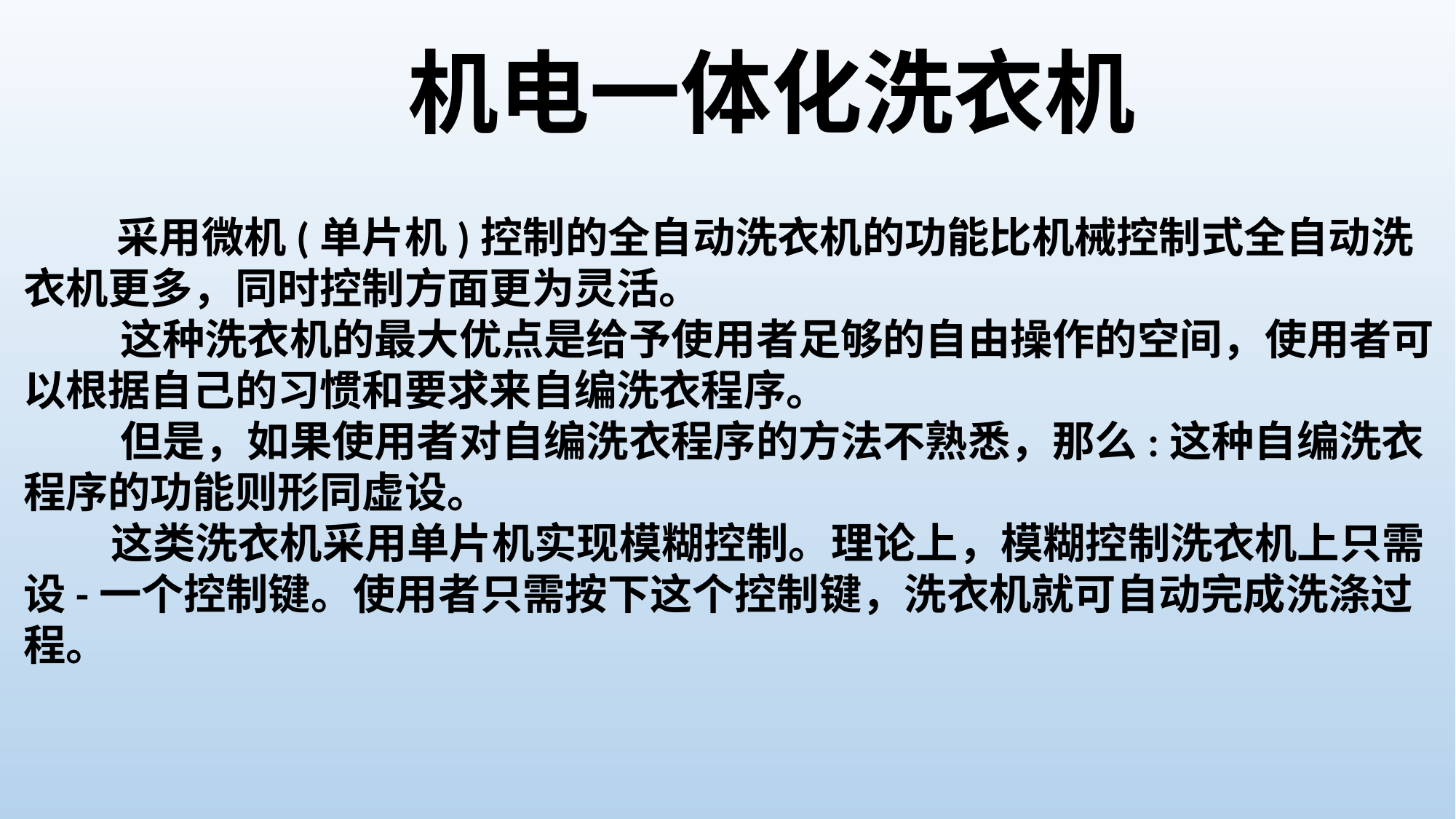

机电一体化洗衣机
         采用微机(单片机)控制的全自动洗衣机的功能比机械控制式全自动洗衣机更多，同时控制方面更为灵活。
         这种洗衣机的最大优点是给予使用者足够的自由操作的空间，使用者可以根据自己的习惯和要求来自编洗衣程序。
         但是，如果使用者对自编洗衣程序的方法不熟悉，那么:这种自编洗衣程序的功能则形同虚设。
        这类洗衣机采用单片机实现模糊控制。理论上，模糊控制洗衣机上只需设-一个控制键。使用者只需按下这个控制键，洗衣机就可自动完成洗涤过程。